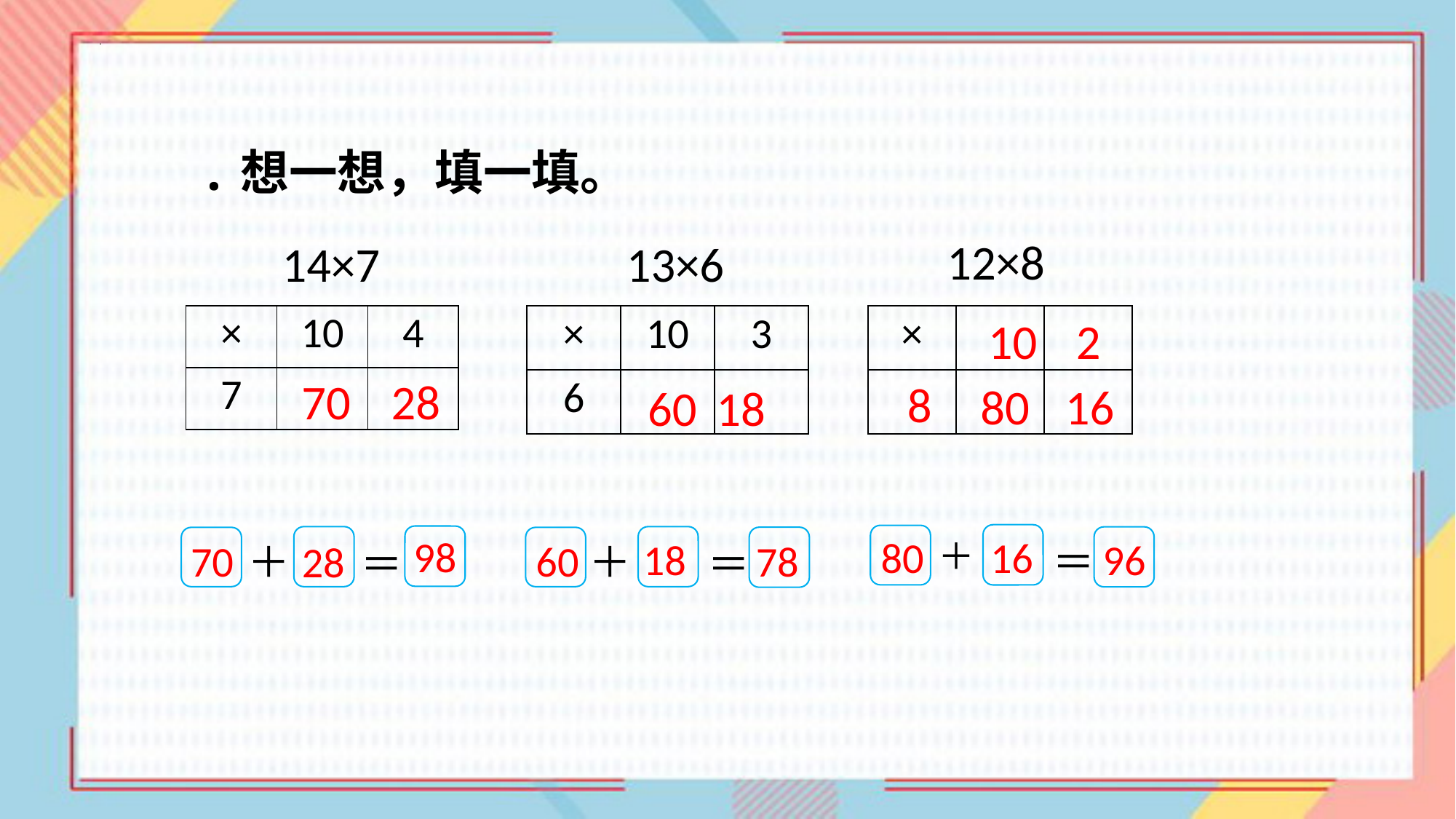

.想一想，填一填。
12×8
14×7
13×6
| × | 10 | 4 |
| --- | --- | --- |
| 7 |  |  |
| × | 10 | 3 |
| --- | --- | --- |
| 6 |  |  |
| × |  |  |
| --- | --- | --- |
|  |  |  |
10
2
70
28
8
16
80
60
18

98

80
16

18

96
＋
70
60
78
28
＋
＋
＝
＝
＝